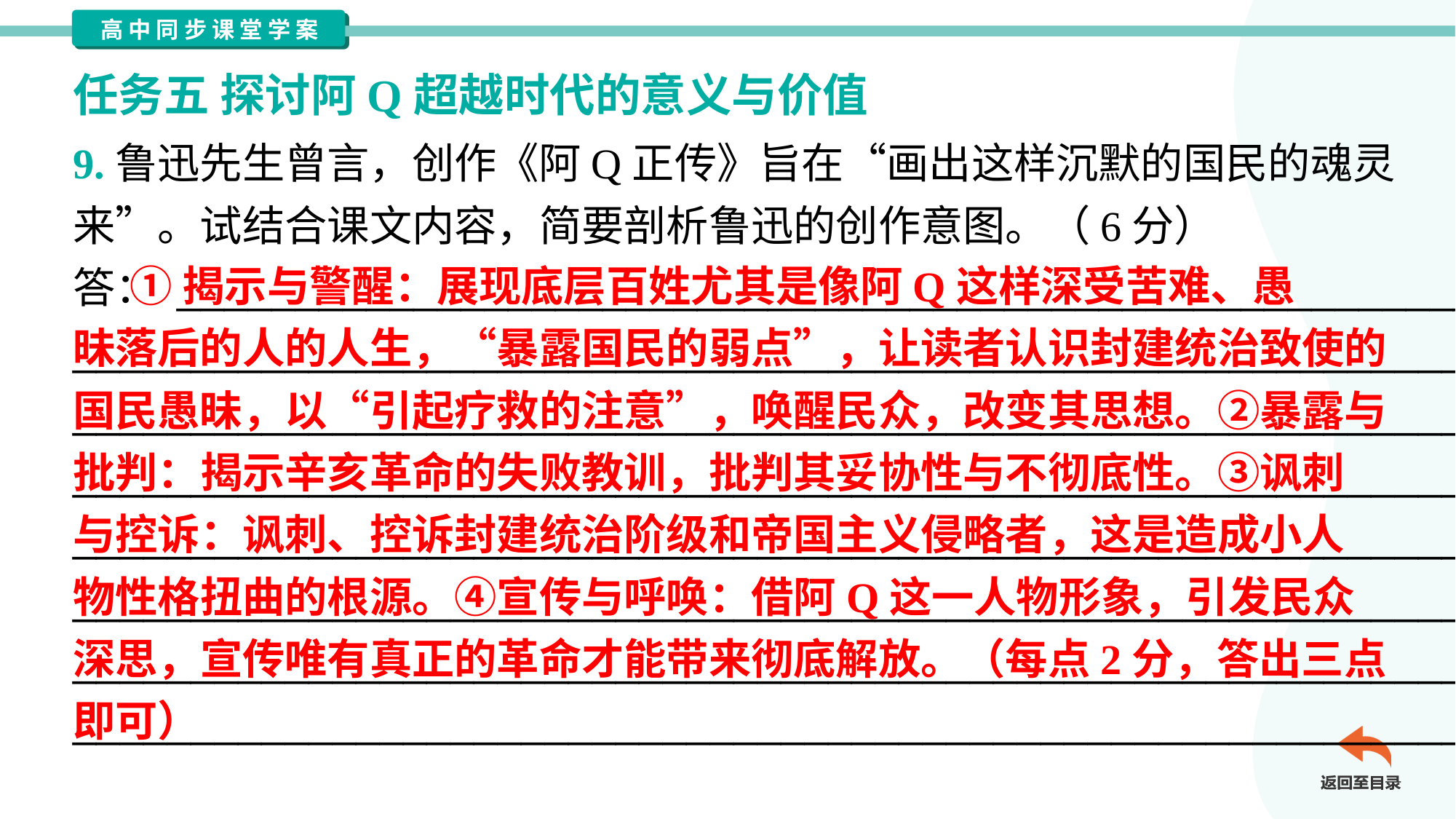

任务五 探讨阿Q超越时代的意义与价值
9.鲁迅先生曾言，创作《阿Q正传》旨在“画出这样沉默的国民的魂灵
来”。试结合课文内容，简要剖析鲁迅的创作意图。（6分）
答： ________________________________________________________
_____________________________________________________________
_____________________________________________________________
_____________________________________________________________
_____________________________________________________________
_____________________________________________________________
_____________________________________________________________
_____________________________________________________________
      ①揭示与警醒：展现底层百姓尤其是像阿Q这样深受苦难、愚
昧落后的人的人生，“暴露国民的弱点”，让读者认识封建统治致使的
国民愚昧，以“引起疗救的注意”，唤醒民众，改变其思想。②暴露与
批判：揭示辛亥革命的失败教训，批判其妥协性与不彻底性。③讽刺
与控诉：讽刺、控诉封建统治阶级和帝国主义侵略者，这是造成小人
物性格扭曲的根源。④宣传与呼唤：借阿Q这一人物形象，引发民众
深思，宣传唯有真正的革命才能带来彻底解放。（每点2分，答出三点
即可）